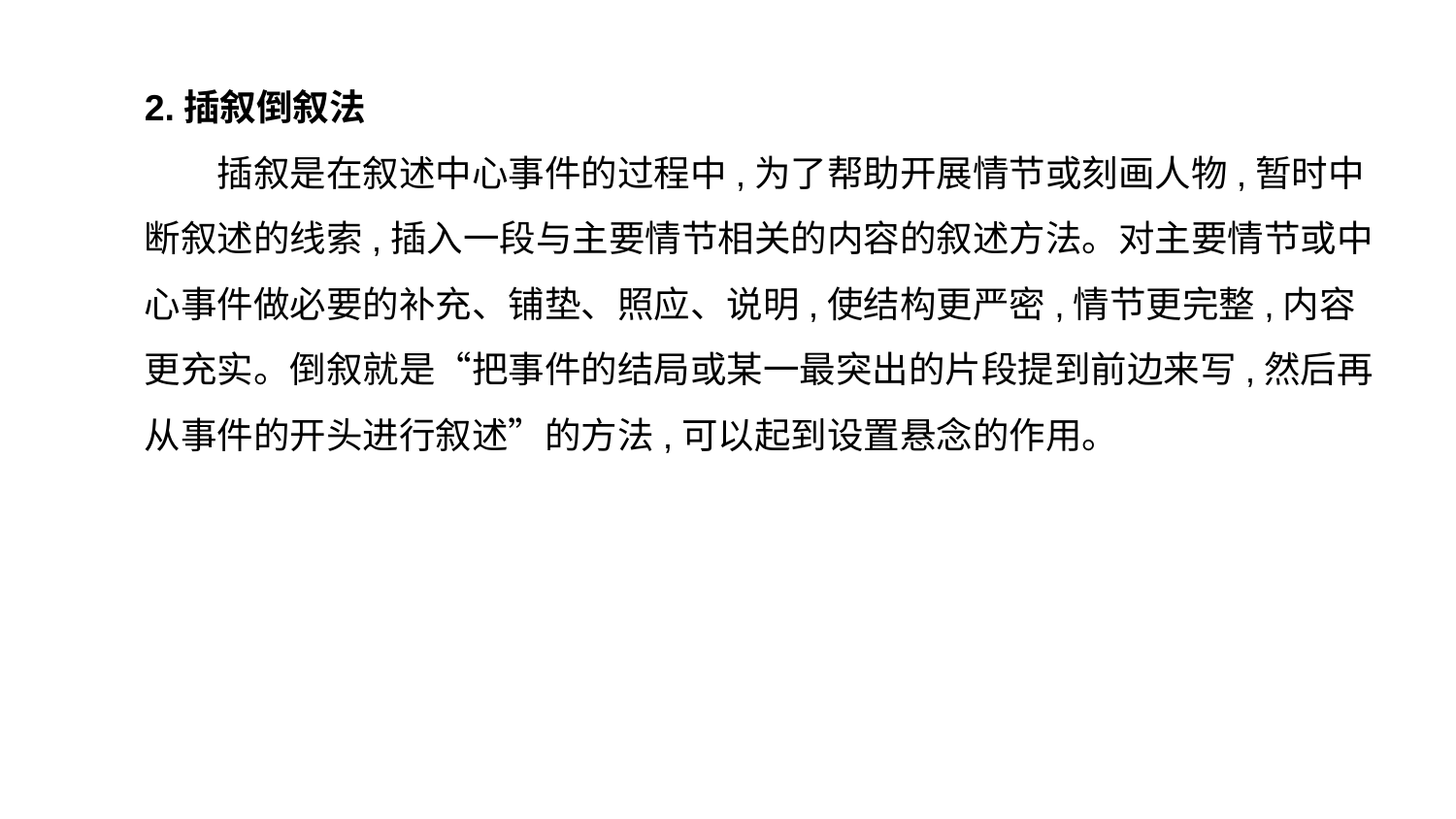

2.插叙倒叙法
　　插叙是在叙述中心事件的过程中,为了帮助开展情节或刻画人物,暂时中断叙述的线索,插入一段与主要情节相关的内容的叙述方法。对主要情节或中心事件做必要的补充、铺垫、照应、说明,使结构更严密,情节更完整,内容更充实。倒叙就是“把事件的结局或某一最突出的片段提到前边来写,然后再从事件的开头进行叙述”的方法,可以起到设置悬念的作用。